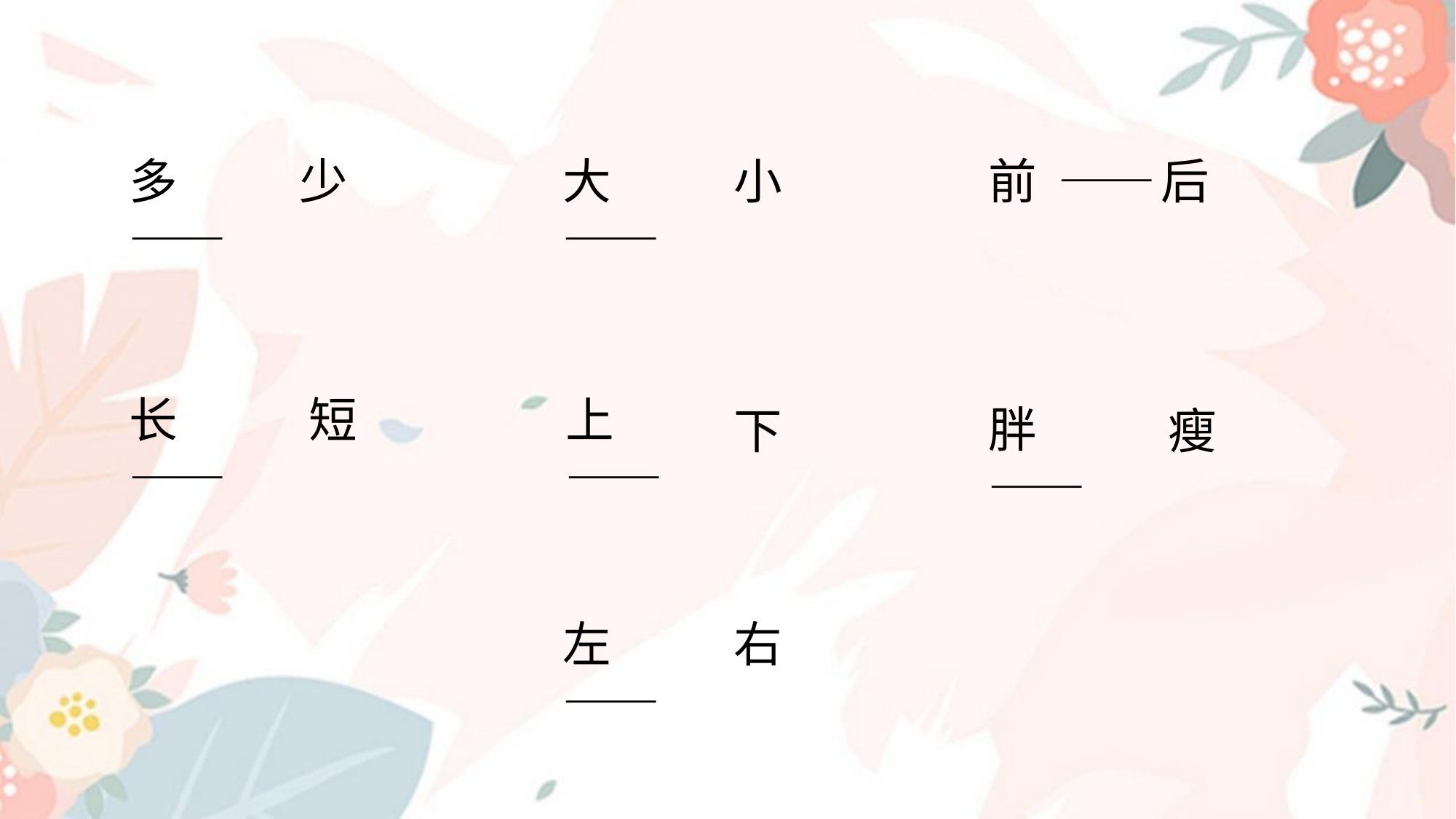

多  ——
少
大  ——
小
前  ——
后
长  ——
短
上  ——
胖  ——
下
瘦
左  ——
右